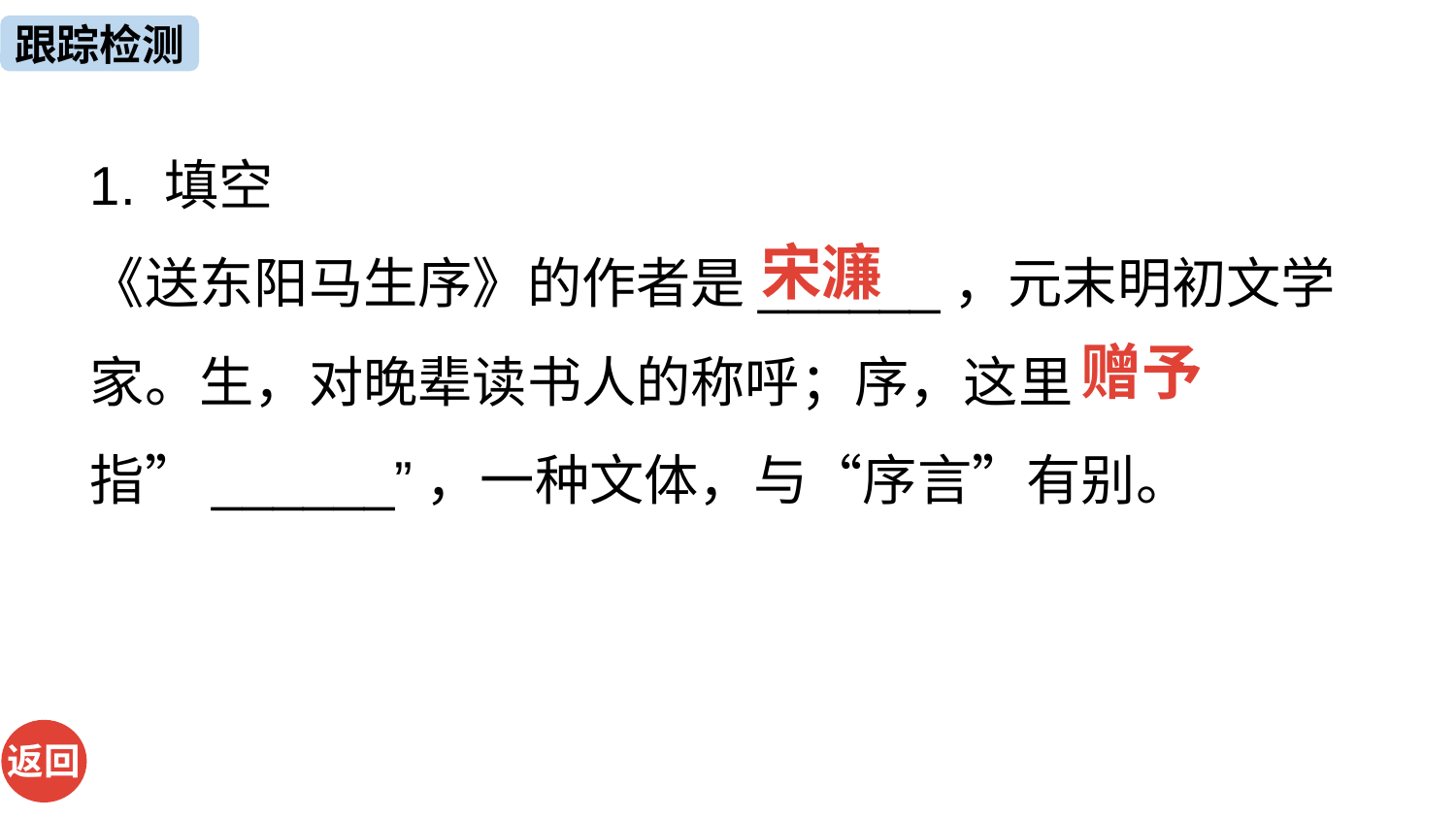

跟踪检测
1. 填空
《送东阳马生序》的作者是______，元末明初文学家。生，对晚辈读书人的称呼；序，这里指”______”，一种文体，与“序言”有别。
宋濂
赠予

返回